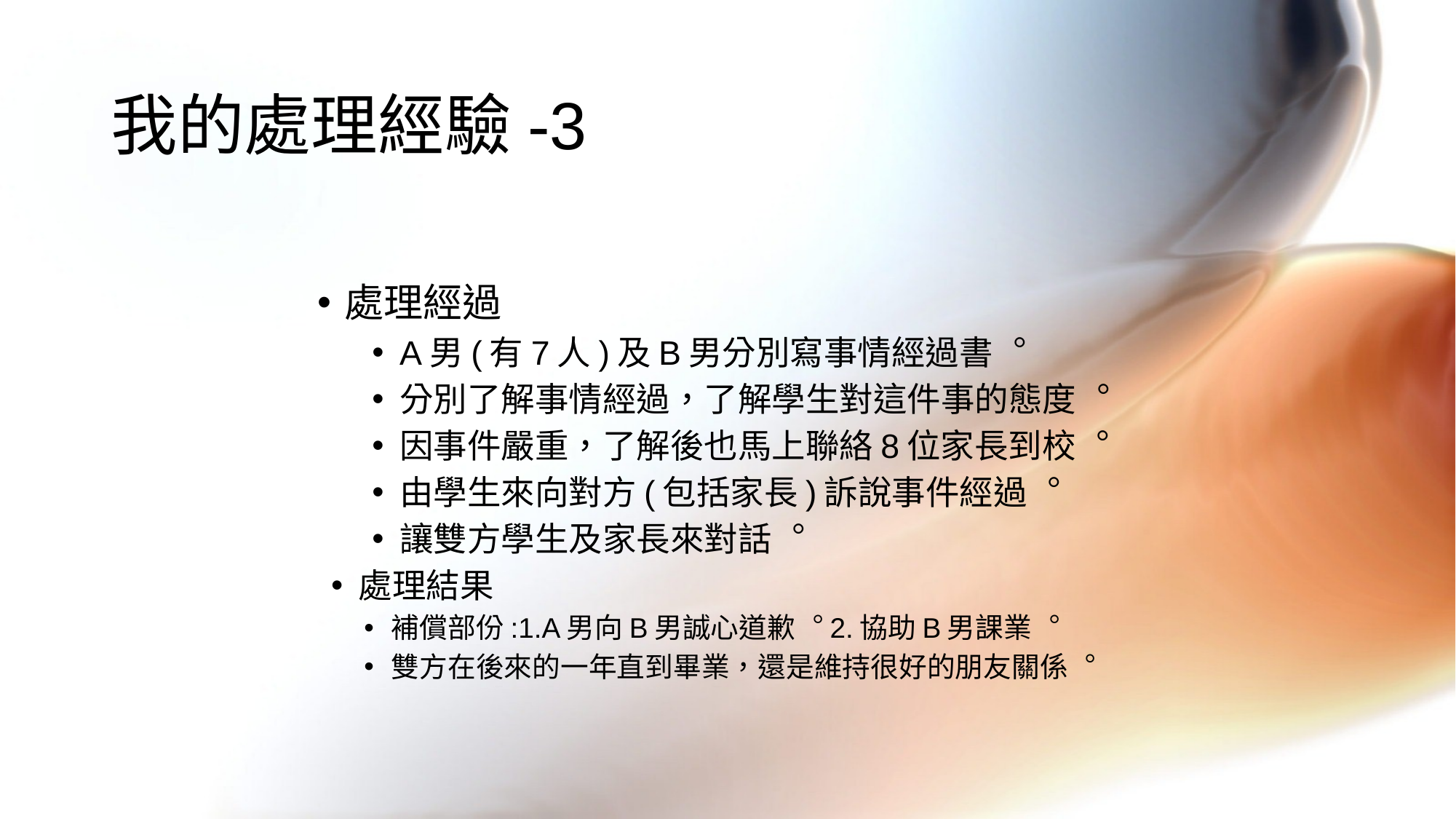

# 我的處理經驗-3
處理經過
A男(有7人)及B男分別寫事情經過書︒
分別了解事情經過，了解學生對這件事的態度︒
因事件嚴重，了解後也馬上聯絡8位家長到校︒
由學生來向對方(包括家長)訴說事件經過︒
讓雙方學生及家長來對話︒
處理結果
補償部份:1.A男向B男誠心道歉︒2.協助B男課業︒
雙方在後來的一年直到畢業，還是維持很好的朋友關係︒